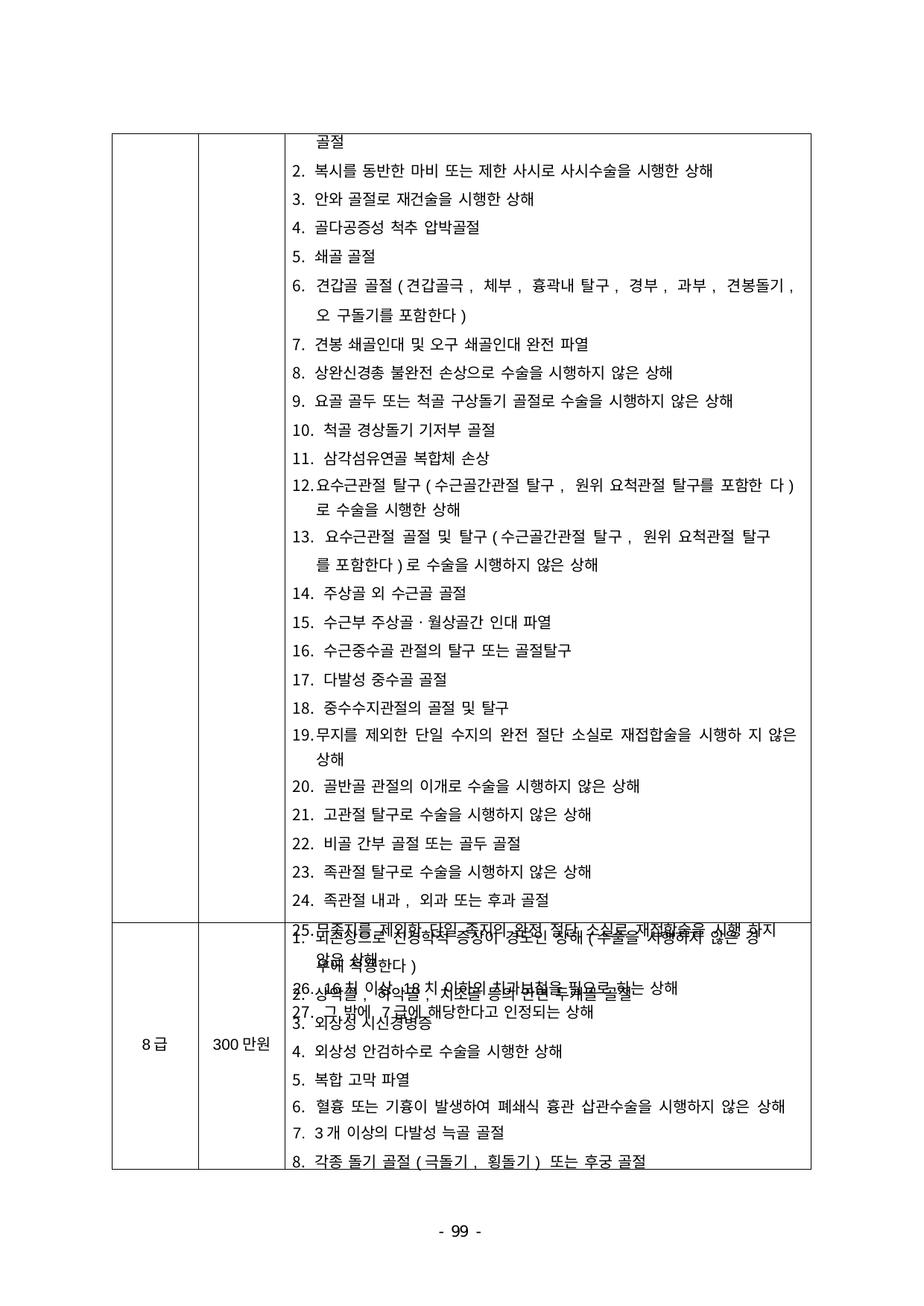

|  |  | 골절 복시를 동반한 마비 또는 제한 사시로 사시수술을 시행한 상해 안와 골절로 재건술을 시행한 상해 골다공증성 척추 압박골절 쇄골 골절 견갑골 골절(견갑골극, 체부, 흉곽내 탈구, 경부, 과부, 견봉돌기, 오 구돌기를 포함한다) 견봉 쇄골인대 및 오구 쇄골인대 완전 파열 상완신경총 불완전 손상으로 수술을 시행하지 않은 상해 요골 골두 또는 척골 구상돌기 골절로 수술을 시행하지 않은 상해 척골 경상돌기 기저부 골절 삼각섬유연골 복합체 손상 요수근관절 탈구(수근골간관절 탈구, 원위 요척관절 탈구를 포함한 다)로 수술을 시행한 상해 요수근관절 골절 및 탈구(수근골간관절 탈구, 원위 요척관절 탈구 를 포함한다)로 수술을 시행하지 않은 상해 주상골 외 수근골 골절 수근부 주상골ㆍ월상골간 인대 파열 수근중수골 관절의 탈구 또는 골절탈구 다발성 중수골 골절 중수수지관절의 골절 및 탈구 무지를 제외한 단일 수지의 완전 절단 소실로 재접합술을 시행하 지 않은 상해 골반골 관절의 이개로 수술을 시행하지 않은 상해 고관절 탈구로 수술을 시행하지 않은 상해 비골 간부 골절 또는 골두 골절 족관절 탈구로 수술을 시행하지 않은 상해 족관절 내과, 외과 또는 후과 골절 무족지를 제외한 단일 족지의 완전 절단 소실로 재접합술을 시행 하지 않은 상해 16치 이상 18치 이하의 치과보철을 필요로 하는 상해 그 밖에 7급에 해당한다고 인정되는 상해 |
| --- | --- | --- |
| 8급 | 300만원 | 뇌손상으로 신경학적 증상이 경도인 상해(수술을 시행하지 않은 경 우에 적용한다) 상악골, 하악골, 치조골 등의 안면 두개골 골절 외상성 시신경병증 외상성 안검하수로 수술을 시행한 상해 복합 고막 파열 혈흉 또는 기흉이 발생하여 폐쇄식 흉관 삽관수술을 시행하지 않은 상해 3개 이상의 다발성 늑골 골절 각종 돌기 골절(극돌기, 횡돌기) 또는 후궁 골절 |
- 99 -